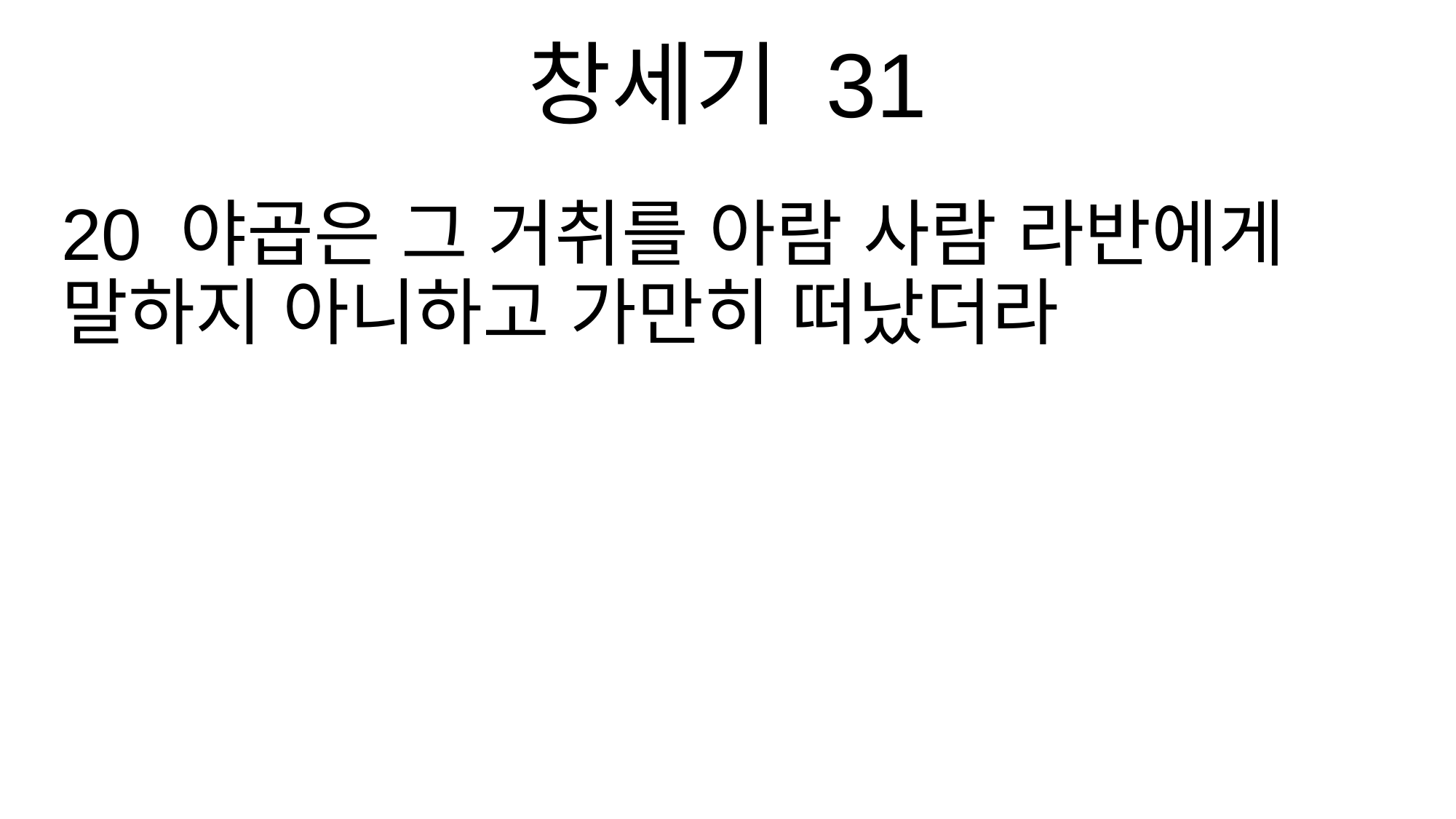

창세기 31
20 야곱은 그 거취를 아람 사람 라반에게 말하지 아니하고 가만히 떠났더라